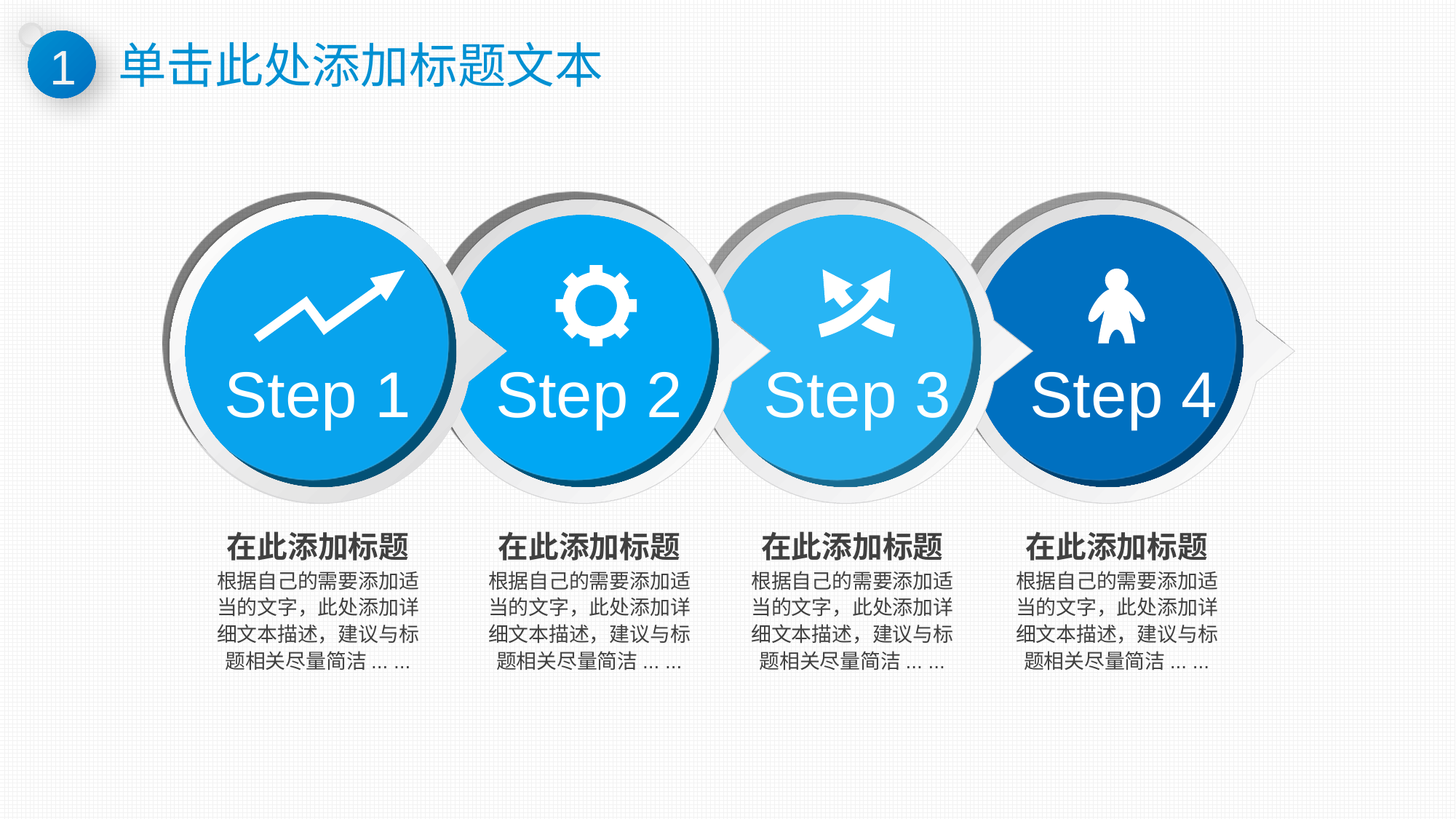

1
# 单击此处添加标题文本

Step 1

Step 2

Step 3

Step 4
在此添加标题
根据自己的需要添加适当的文字，此处添加详细文本描述，建议与标题相关尽量简洁... ...
在此添加标题
根据自己的需要添加适当的文字，此处添加详细文本描述，建议与标题相关尽量简洁... ...
在此添加标题
根据自己的需要添加适当的文字，此处添加详细文本描述，建议与标题相关尽量简洁... ...
在此添加标题
根据自己的需要添加适当的文字，此处添加详细文本描述，建议与标题相关尽量简洁... ...